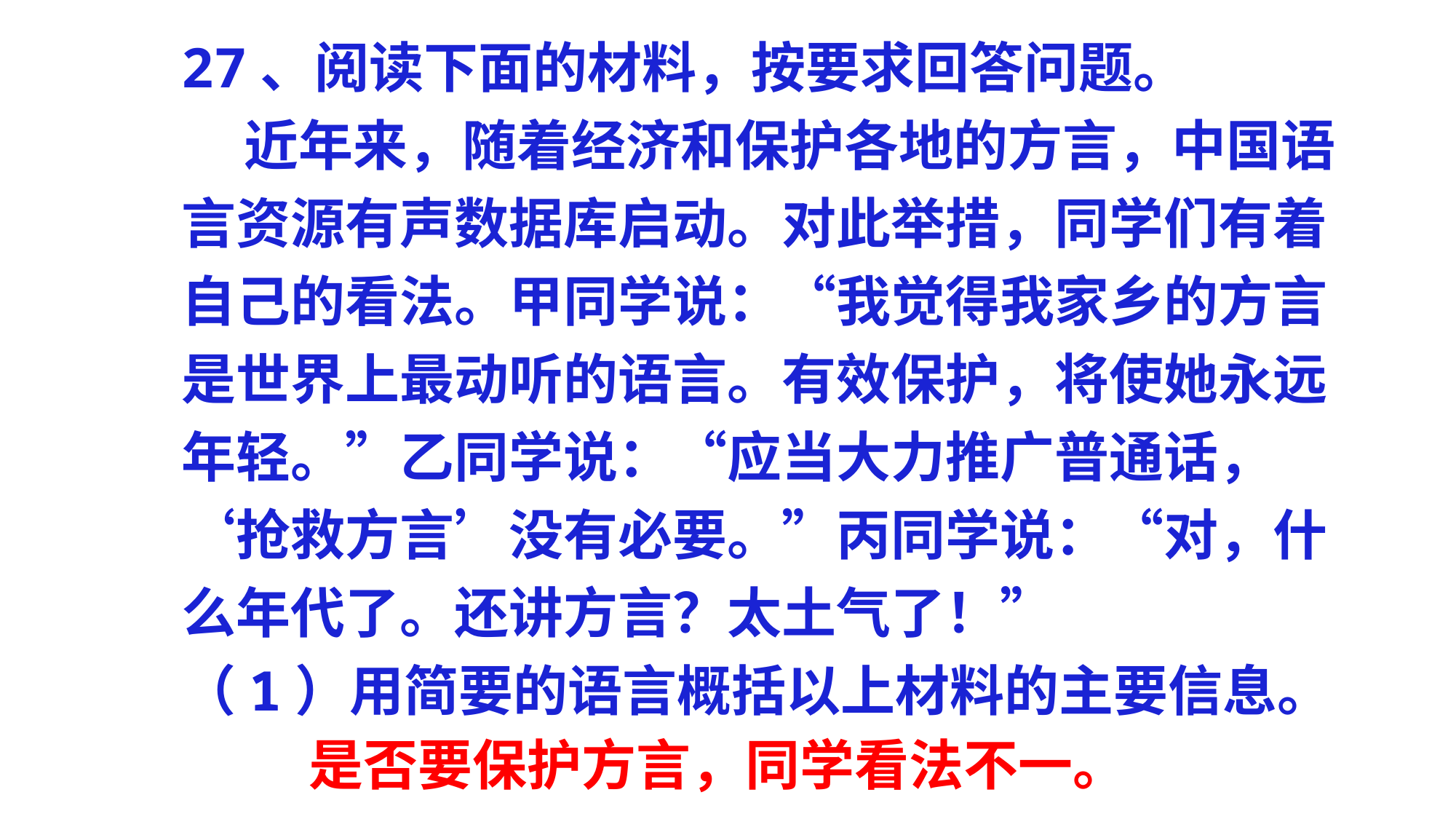

27、阅读下面的材料，按要求回答问题。
    近年来，随着经济和保护各地的方言，中国语言资源有声数据库启动。对此举措，同学们有着自己的看法。甲同学说：“我觉得我家乡的方言是世界上最动听的语言。有效保护，将使她永远年轻。”乙同学说：“应当大力推广普通话，‘抢救方言’没有必要。”丙同学说：“对，什么年代了。还讲方言？太土气了！”
（1）用简要的语言概括以上材料的主要信息。
是否要保护方言，同学看法不一。